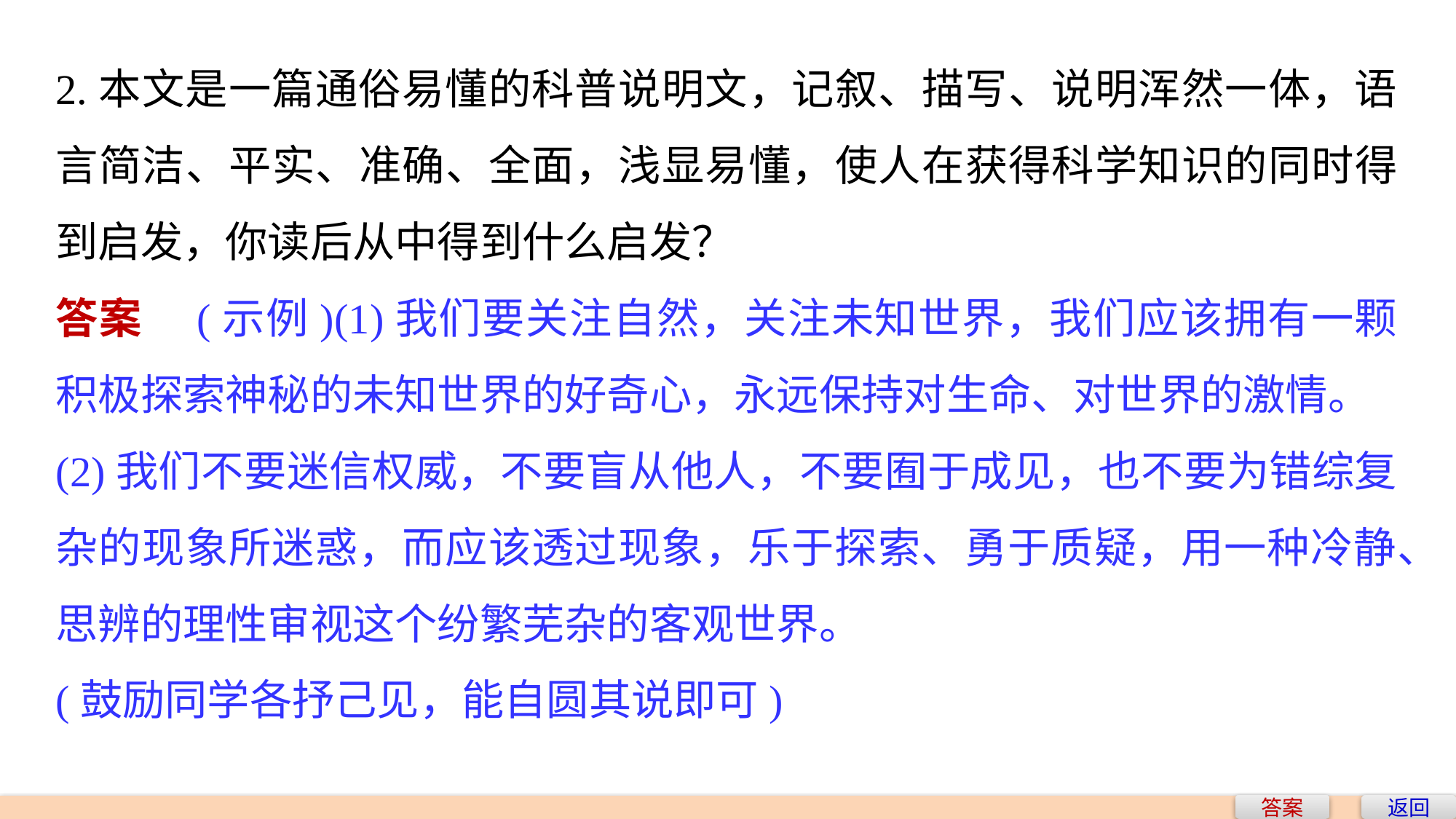

2.本文是一篇通俗易懂的科普说明文，记叙、描写、说明浑然一体，语言简洁、平实、准确、全面，浅显易懂，使人在获得科学知识的同时得到启发，你读后从中得到什么启发？
答案　(示例)(1)我们要关注自然，关注未知世界，我们应该拥有一颗积极探索神秘的未知世界的好奇心，永远保持对生命、对世界的激情。
(2)我们不要迷信权威，不要盲从他人，不要囿于成见，也不要为错综复杂的现象所迷惑，而应该透过现象，乐于探索、勇于质疑，用一种冷静、思辨的理性审视这个纷繁芜杂的客观世界。
(鼓励同学各抒己见，能自圆其说即可)
答案
返回